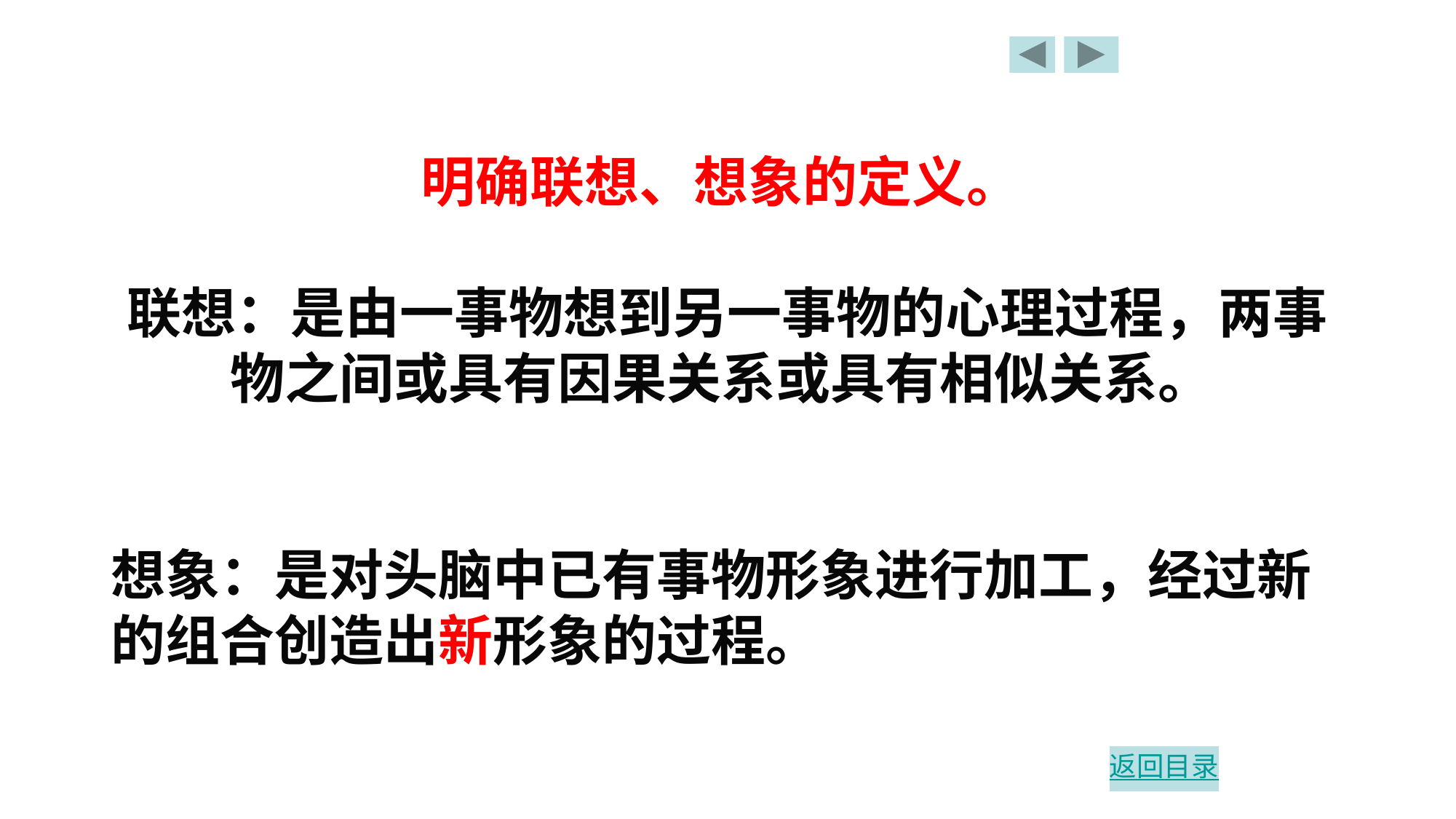

明确联想、想象的定义。

联想：是由一事物想到另一事物的心理过程，两事物之间或具有因果关系或具有相似关系。

想象：是对头脑中已有事物形象进行加工，经过新  的组合创造出新形象的过程。
返回目录